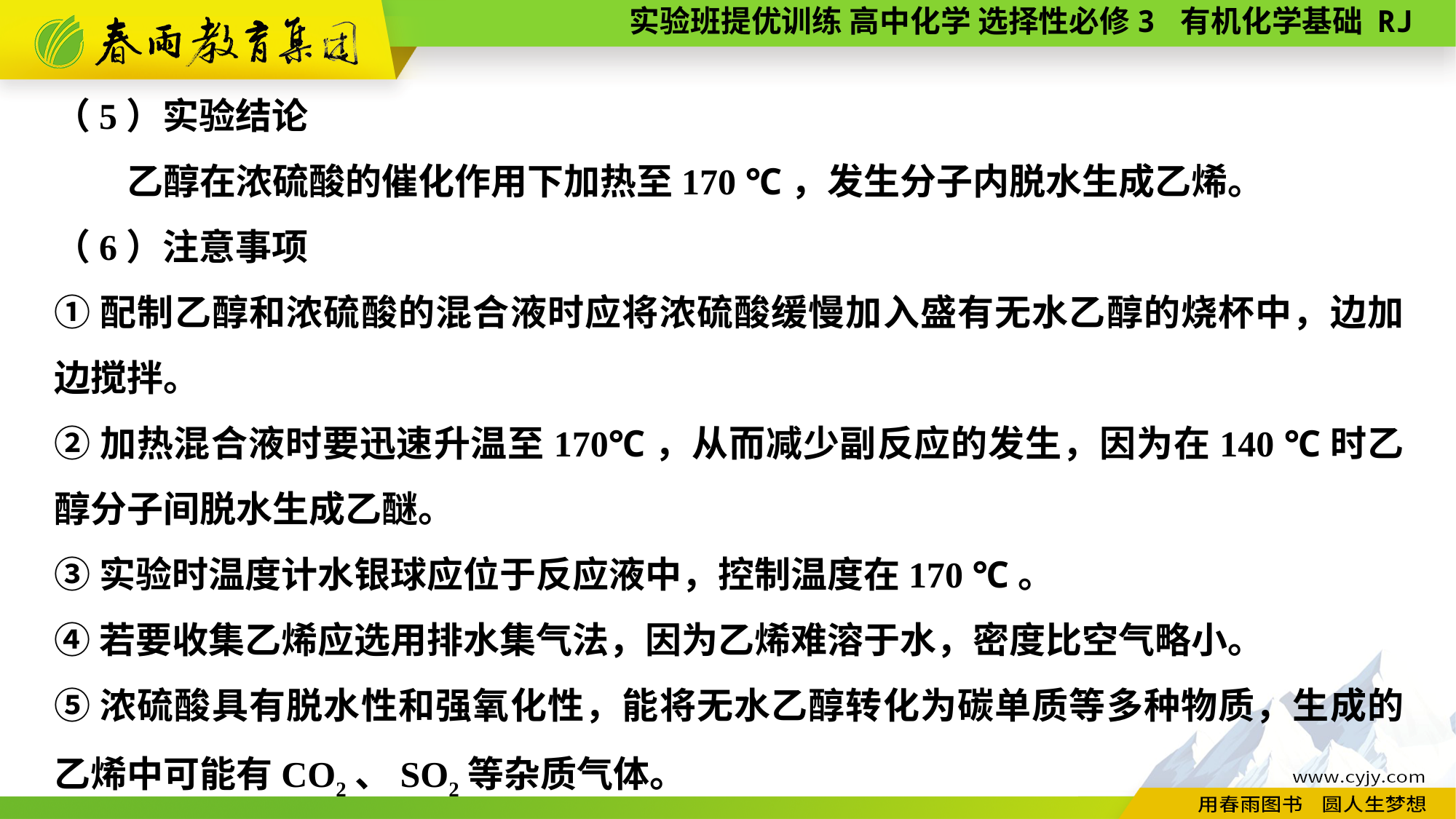

（5）实验结论
　　乙醇在浓硫酸的催化作用下加热至170 ℃，发生分子内脱水生成乙烯。
（6）注意事项
①配制乙醇和浓硫酸的混合液时应将浓硫酸缓慢加入盛有无水乙醇的烧杯中，边加边搅拌。
②加热混合液时要迅速升温至170℃，从而减少副反应的发生，因为在140 ℃时乙醇分子间脱水生成乙醚。
③实验时温度计水银球应位于反应液中，控制温度在170 ℃。
④若要收集乙烯应选用排水集气法，因为乙烯难溶于水，密度比空气略小。
⑤浓硫酸具有脱水性和强氧化性，能将无水乙醇转化为碳单质等多种物质，生成的乙烯中可能有CO2、SO2等杂质气体。